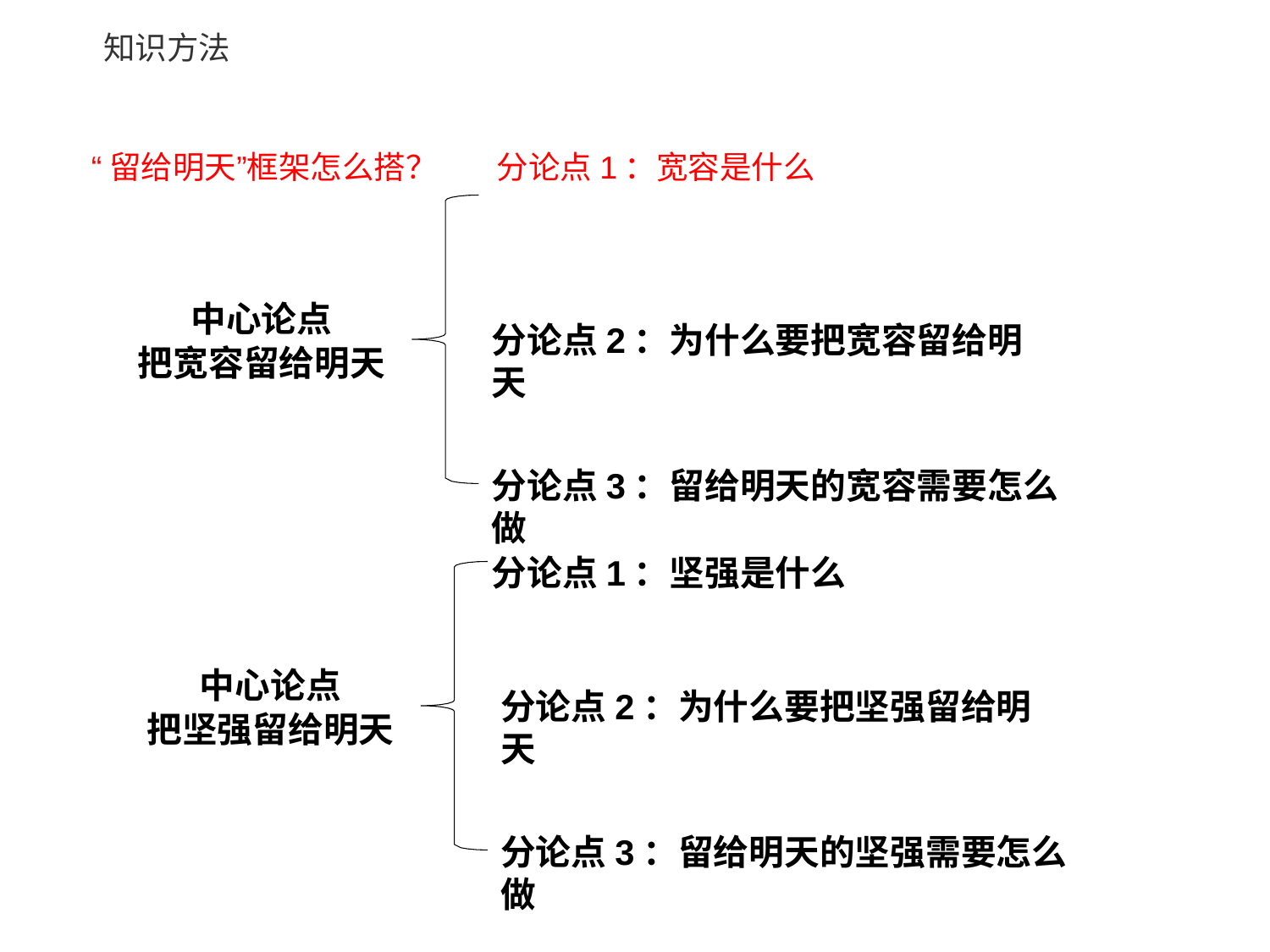

知识方法
# “留给明天”框架怎么搭？	分论点1：宽容是什么

中心论点
把宽容留给明天
分论点2：为什么要把宽容留给明天
分论点3：留给明天的宽容需要怎么做
分论点1：坚强是什么

中心论点
把坚强留给明天
分论点2：为什么要把坚强留给明天
分论点3：留给明天的坚强需要怎么做